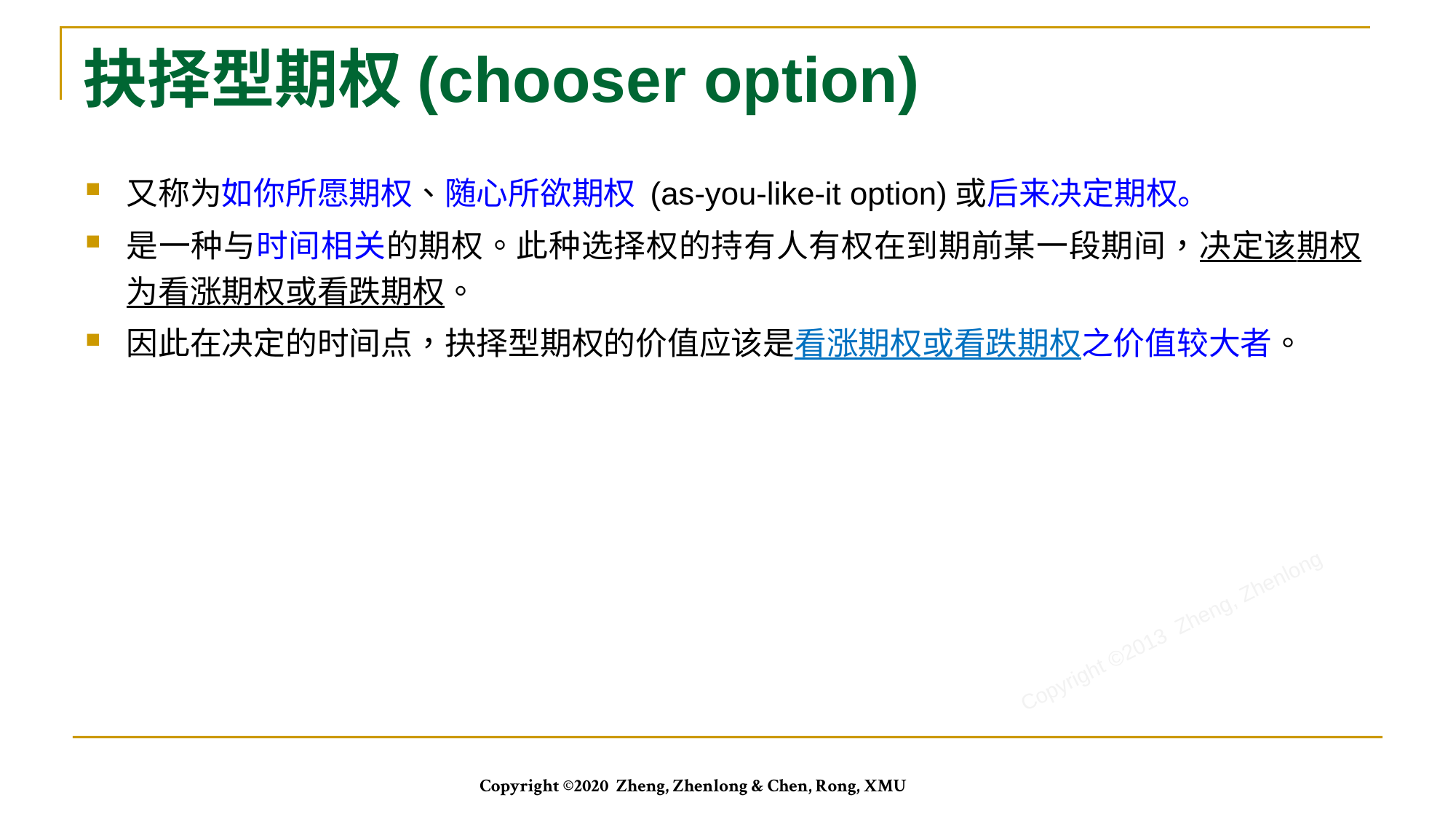

# 抉择型期权(chooser option)
又称为如你所愿期权、随心所欲期权 (as-you-like-it option)或后来决定期权。
是一种与时间相关的期权。此种选择权的持有人有权在到期前某一段期间，决定该期权为看涨期权或看跌期权。
因此在决定的时间点，抉择型期权的价值应该是看涨期权或看跌期权之价值较大者。
Copyright ©2020  Zheng, Zhenlong & Chen, Rong, XMU